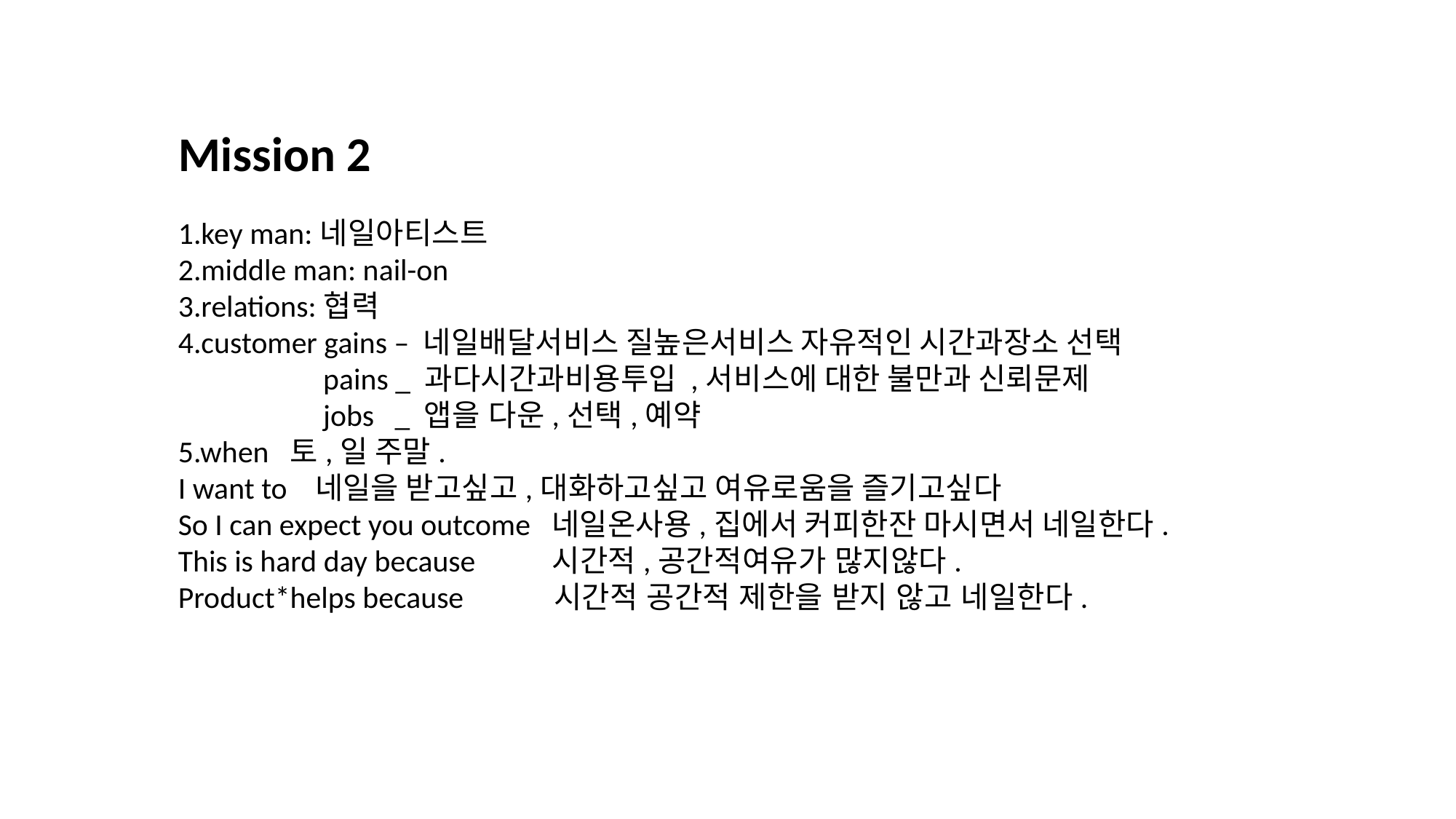

Mission 2

1.key man:네일아티스트
2.middle man: nail-on
3.relations:협력
4.customer gains – 네일배달서비스 질높은서비스 자유적인 시간과장소 선택
                     pains _ 과다시간과비용투입 ,서비스에 대한 불만과 신뢰문제
                     jobs   _ 앱을 다운,선택,예약
5.when  토,일 주말.
I want to   네일을 받고싶고,대화하고싶고 여유로움을 즐기고싶다
So I can expect you outcome  네일온사용,집에서 커피한잔 마시면서 네일한다.
This is hard day because          시간적,공간적여유가 많지않다.
Product*helps because            시간적 공간적 제한을 받지 않고 네일한다.